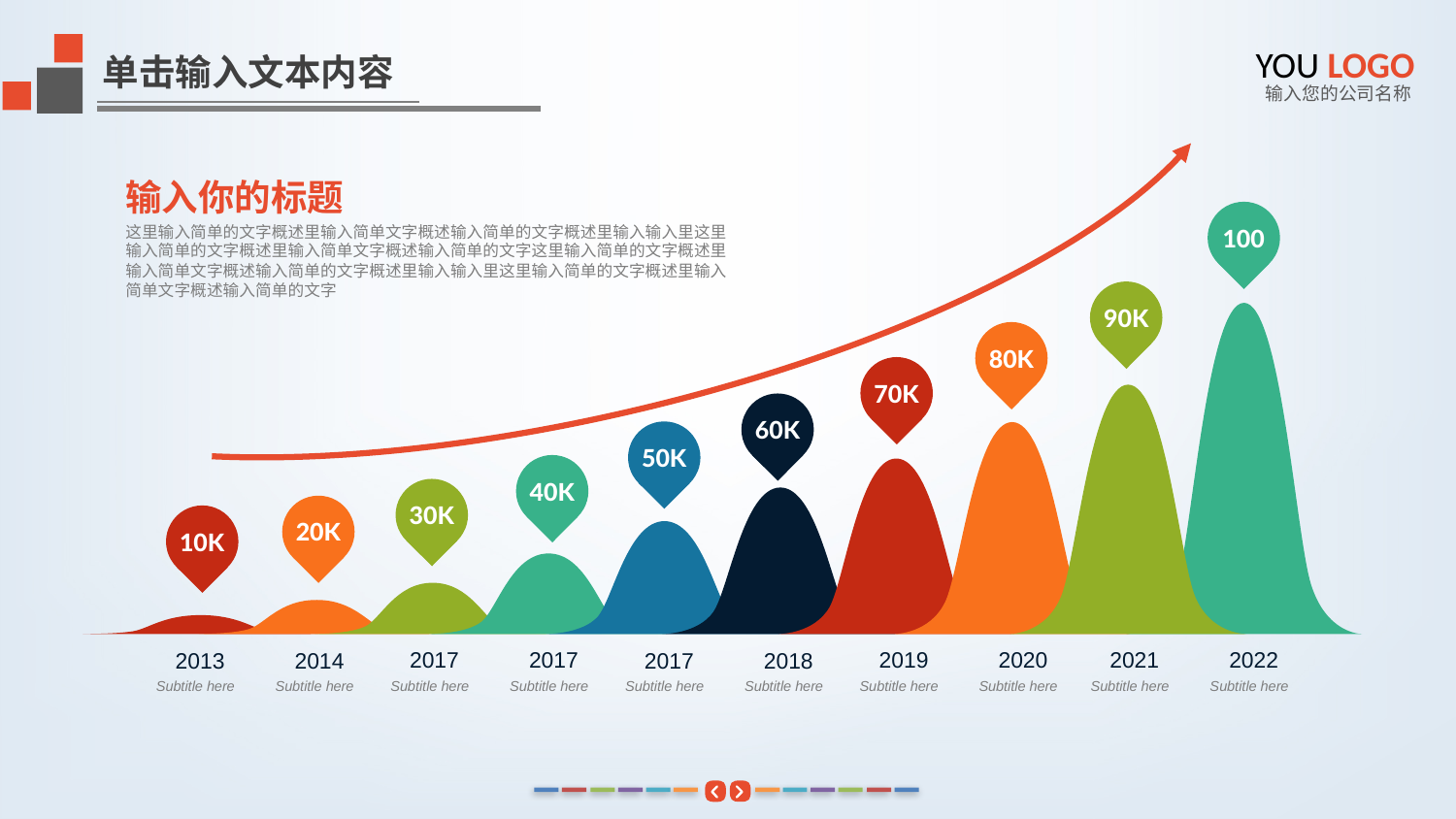

YOU LOGO
单击输入文本内容
输入您的公司名称
输入你的标题
这里输入简单的文字概述里输入简单文字概述输入简单的文字概述里输入输入里这里输入简单的文字概述里输入简单文字概述输入简单的文字这里输入简单的文字概述里输入简单文字概述输入简单的文字概述里输入输入里这里输入简单的文字概述里输入简单文字概述输入简单的文字

100

90K

80K

70K

60K

50K

40K

30K

20K

10K

2017
Subtitle here
2017
Subtitle here
2019
Subtitle here
2020
Subtitle here
2021
Subtitle here
2022
Subtitle here
2013
Subtitle here
2014
Subtitle here
2017
Subtitle here
2018
Subtitle here